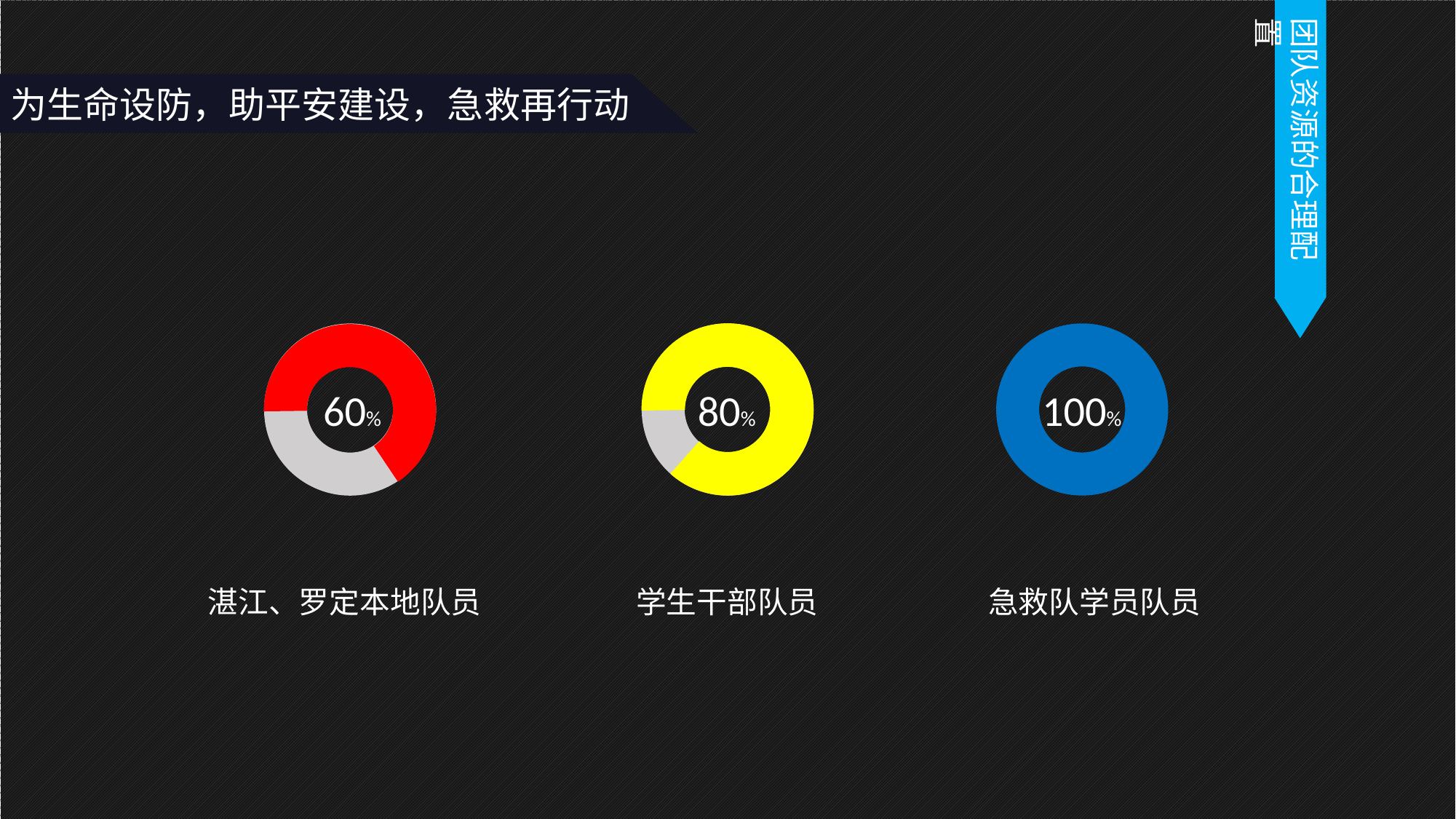

团队资源的合理配置

为生命设防，助平安建设，急救再行动

60%
80%
100%

湛江、罗定本地队员
学生干部队员
急救队学员队员